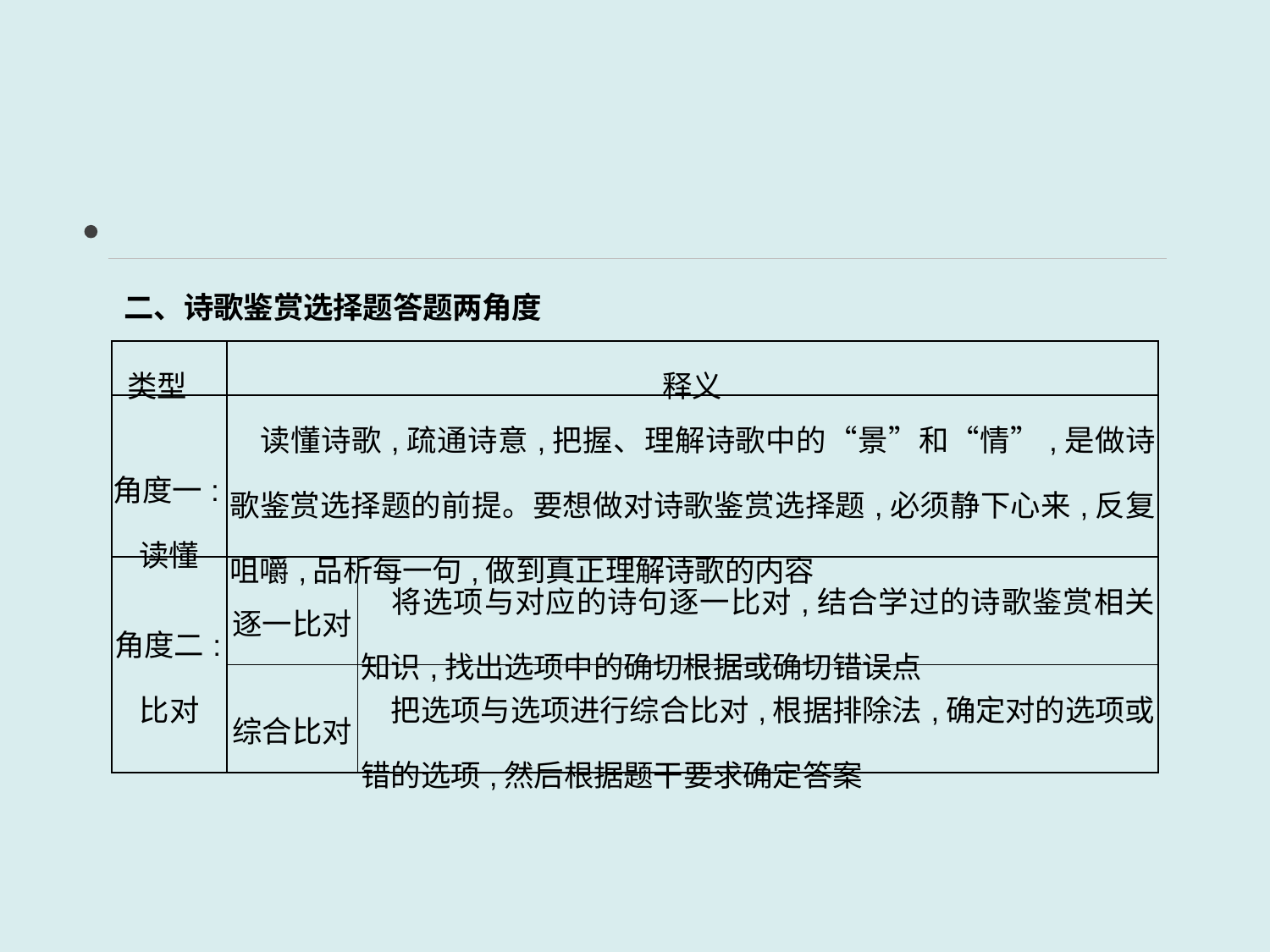

二、诗歌鉴赏选择题答题两角度
| 类型 | 释义 |  |
| --- | --- | --- |
| 角度一:读懂 | 读懂诗歌,疏通诗意,把握、理解诗歌中的“景”和“情”,是做诗歌鉴赏选择题的前提。要想做对诗歌鉴赏选择题,必须静下心来,反复咀嚼,品析每一句,做到真正理解诗歌的内容 |  |
| 角度二:比对 | 逐一比对 | 将选项与对应的诗句逐一比对,结合学过的诗歌鉴赏相关知识,找出选项中的确切根据或确切错误点 |
|  | 综合比对 | 把选项与选项进行综合比对,根据排除法,确定对的选项或错的选项,然后根据题干要求确定答案 |